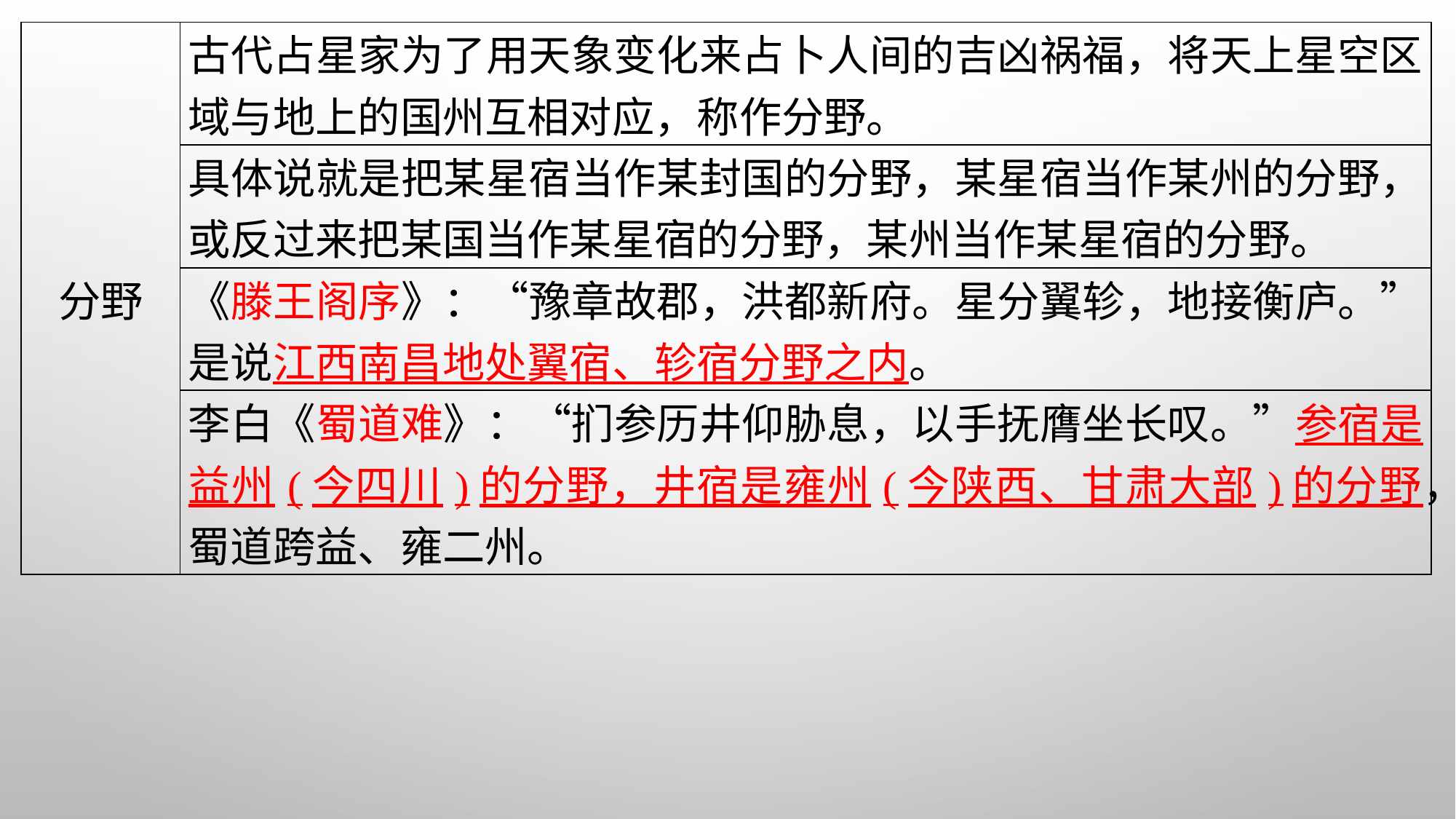

| 分野 | 古代占星家为了用天象变化来占卜人间的吉凶祸福，将天上星空区域与地上的国州互相对应，称作分野。 |
| --- | --- |
|  | 具体说就是把某星宿当作某封国的分野，某星宿当作某州的分野，或反过来把某国当作某星宿的分野，某州当作某星宿的分野。 |
|  | 《滕王阁序》：“豫章故郡，洪都新府。星分翼轸，地接衡庐。”是说江西南昌地处翼宿、轸宿分野之内。 |
|  | 李白《蜀道难》：“扪参历井仰胁息，以手抚膺坐长叹。”参宿是益州(今四川)的分野，井宿是雍州(今陕西、甘肃大部)的分野，蜀道跨益、雍二州。 |